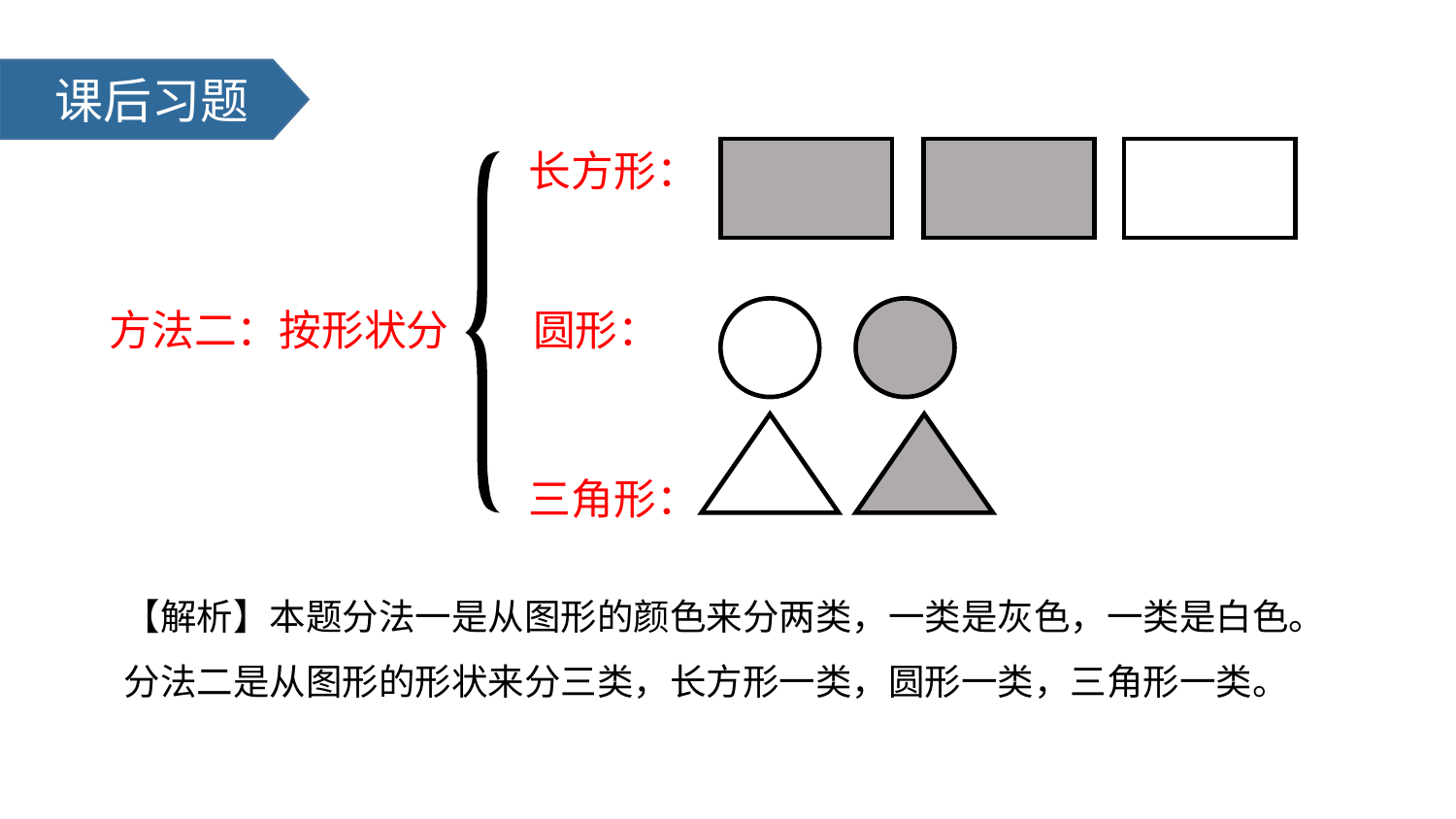

课后习题
长方形：

方法二：按形状分
圆形：

三角形：
【解析】本题分法一是从图形的颜色来分两类，一类是灰色，一类是白色。分法二是从图形的形状来分三类，长方形一类，圆形一类，三角形一类。